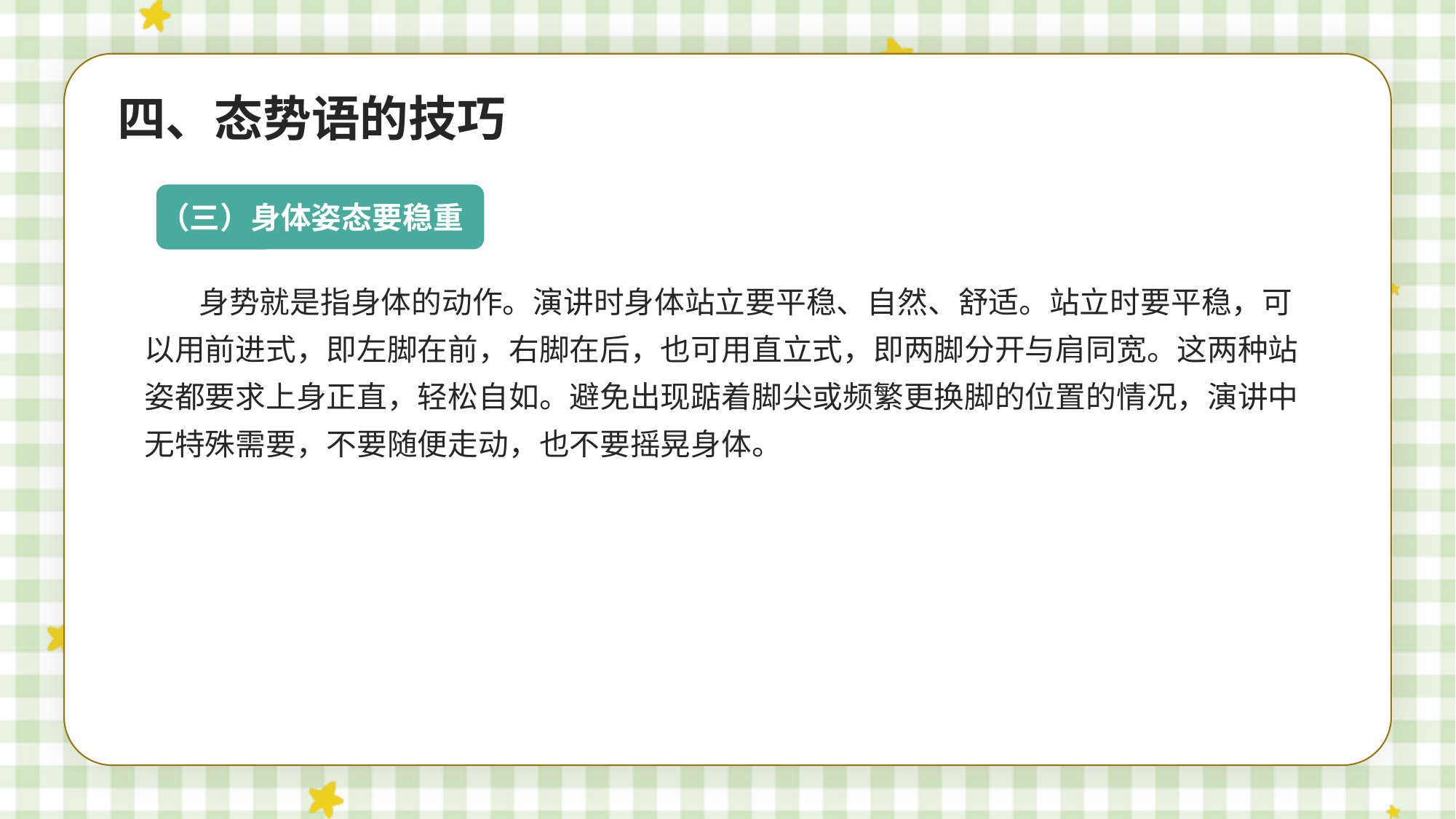

四、态势语的技巧
（三）身体姿态要稳重
身势就是指身体的动作。演讲时身体站立要平稳、自然、舒适。站立时要平稳，可以用前进式，即左脚在前，右脚在后，也可用直立式，即两脚分开与肩同宽。这两种站姿都要求上身正直，轻松自如。避免出现踮着脚尖或频繁更换脚的位置的情况，演讲中无特殊需要，不要随便走动，也不要摇晃身体。